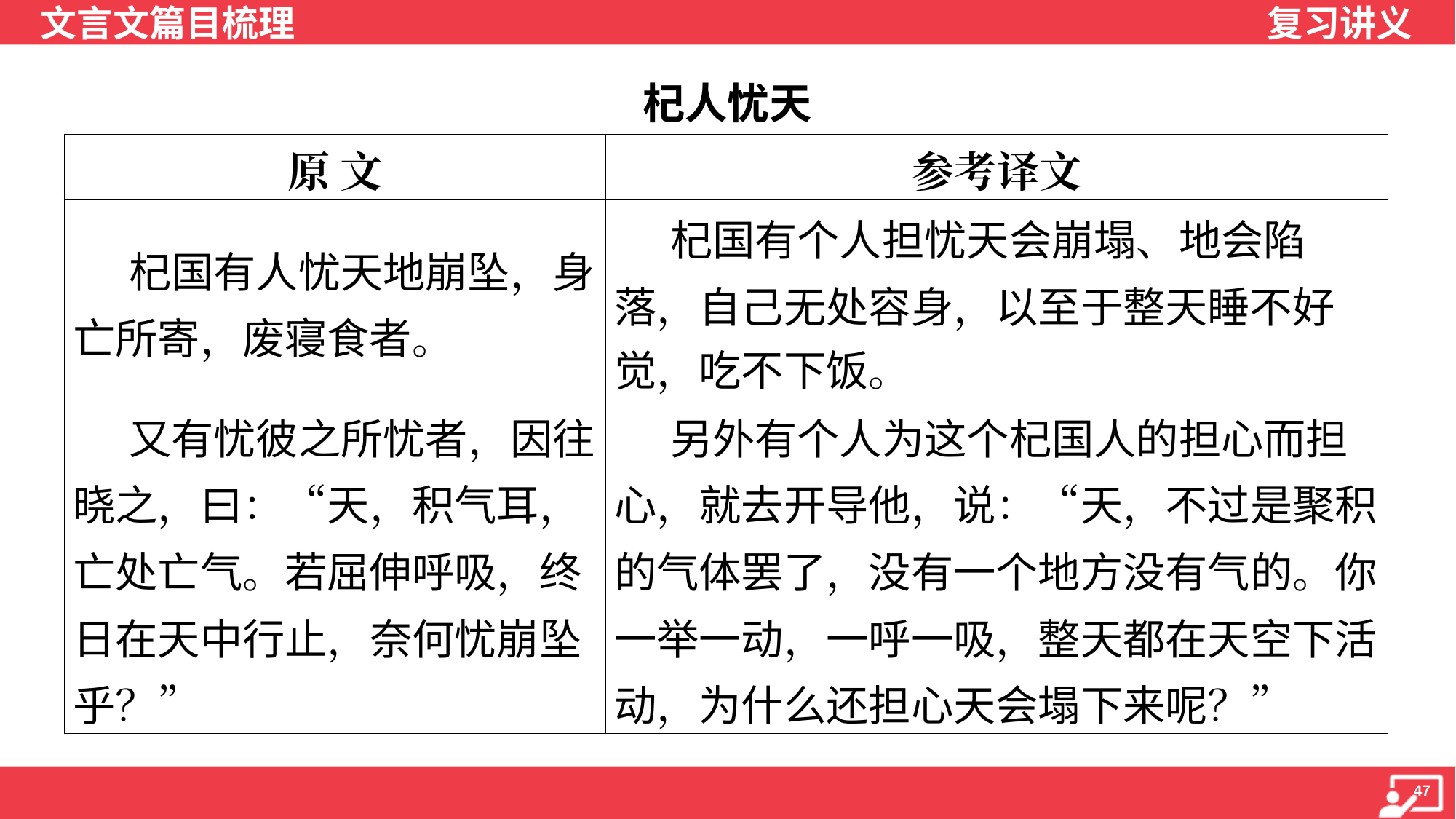

杞人忧天
| 原 文 | 参考译文 |
| --- | --- |
| 杞国有人忧天地崩坠，身亡所寄，废寝食者。 | 杞国有个人担忧天会崩塌、地会陷落，自己无处容身，以至于整天睡不好 觉，吃不下饭。 |
| 又有忧彼之所忧者，因往晓之，曰：“天，积气耳，亡处亡气。若屈伸呼吸，终日在天中行止，奈何忧崩坠乎？” | 另外有个人为这个杞国人的担心而担心，就去开导他，说：“天，不过是聚积的气体罢了，没有一个地方没有气的。你一举一动，一呼一吸，整天都在天空下活动，为什么还担心天会塌下来呢？” |